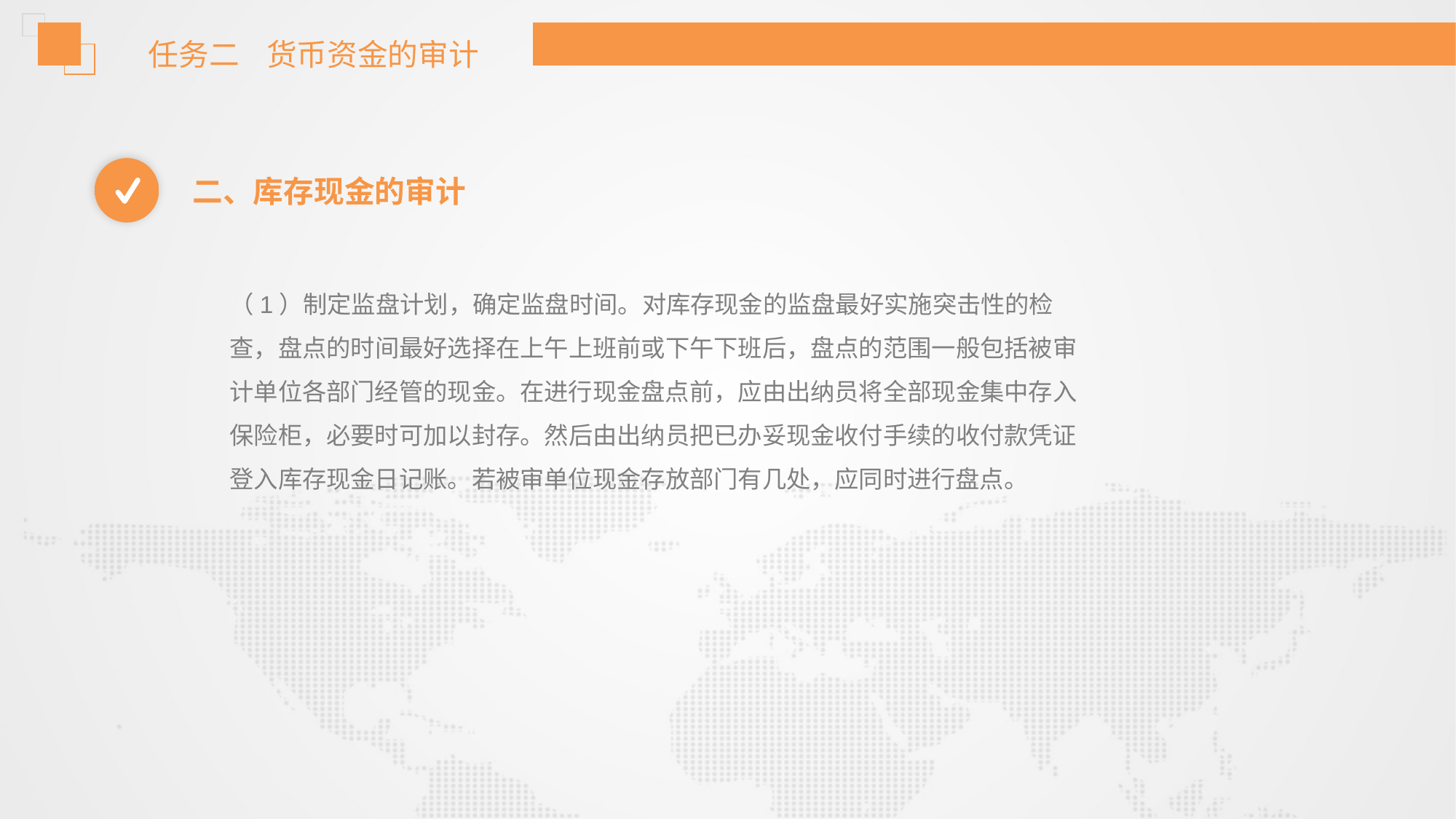

任务二    货币资金的审计

二、库存现金的审计
（1）制定监盘计划，确定监盘时间。对库存现金的监盘最好实施突击性的检
查，盘点的时间最好选择在上午上班前或下午下班后，盘点的范围一般包括被审
计单位各部门经管的现金。在进行现金盘点前，应由出纳员将全部现金集中存入
保险柜，必要时可加以封存。然后由出纳员把已办妥现金收付手续的收付款凭证
登入库存现金日记账。若被审单位现金存放部门有几处，应同时进行盘点。